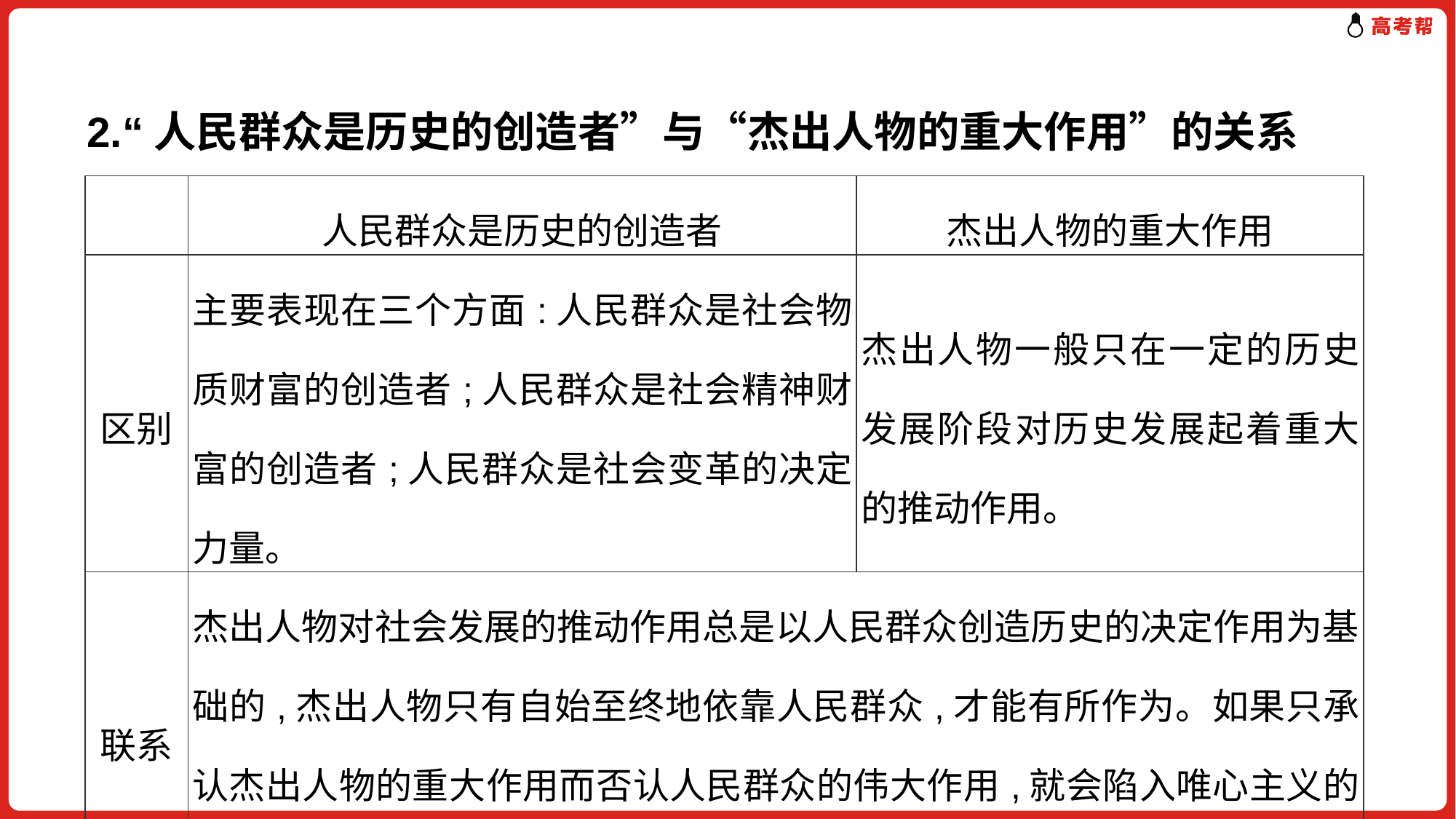

2.“人民群众是历史的创造者”与“杰出人物的重大作用”的关系
|  | 人民群众是历史的创造者 | 杰出人物的重大作用 |
| --- | --- | --- |
| 区别 | 主要表现在三个方面:人民群众是社会物质财富的创造者;人民群众是社会精神财富的创造者;人民群众是社会变革的决定力量。 | 杰出人物一般只在一定的历史发展阶段对历史发展起着重大的推动作用。 |
| 联系 | 杰出人物对社会发展的推动作用总是以人民群众创造历史的决定作用为基础的,杰出人物只有自始至终地依靠人民群众,才能有所作为。如果只承认杰出人物的重大作用而否认人民群众的伟大作用,就会陷入唯心主义的英雄观。 |  |